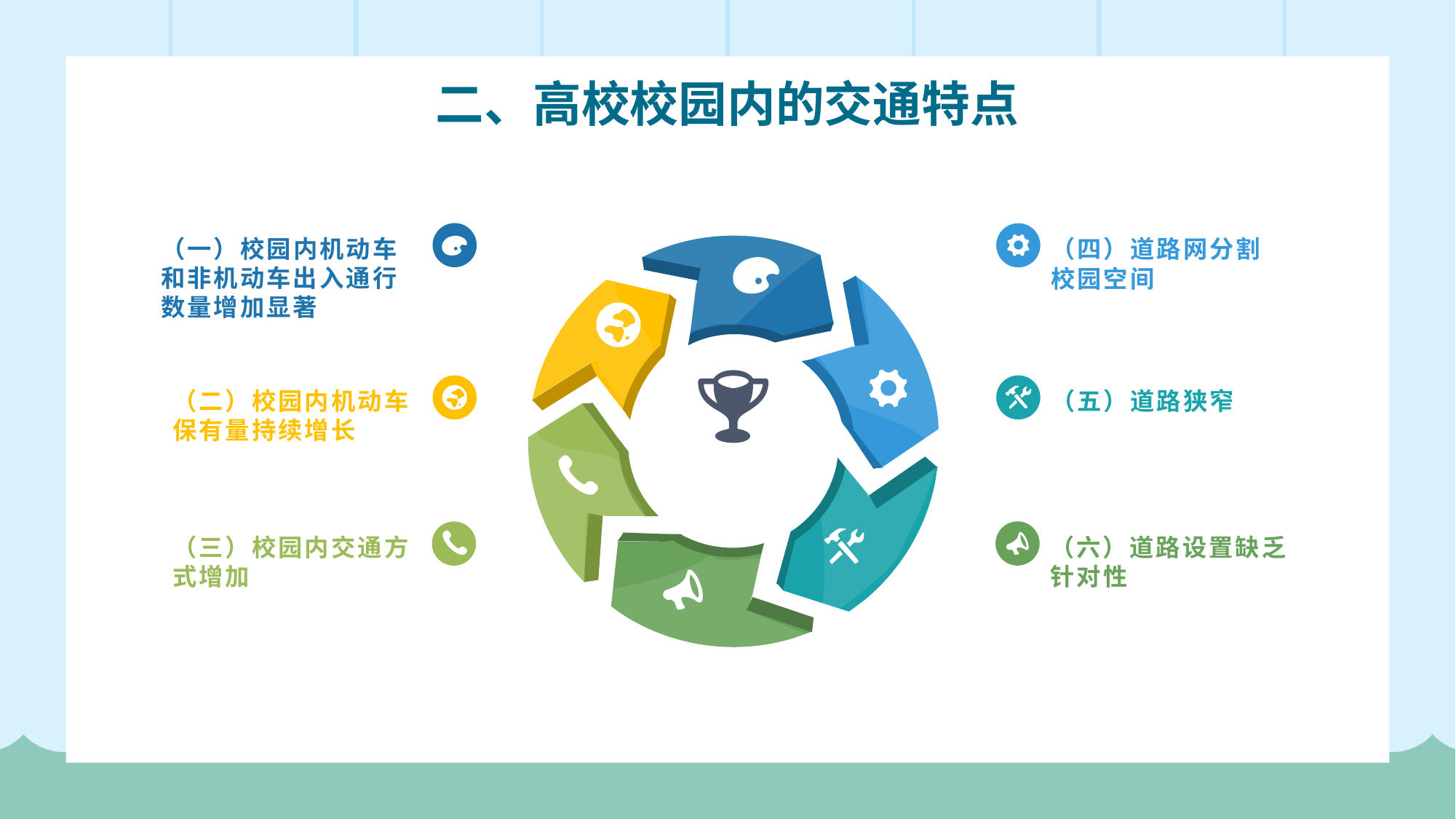

二、高校校园内的交通特点

（一）校园内机动车和非机动车出入通行数量增加显著
（四）道路网分割校园空间

1、自觉遵守交通规则，不在公路上跑闹、玩耍

2、横穿马路要走斑马线、人行道等，不得随意横穿

3、严禁在公路上骑自行车

4、遵守公共秩序，排队等车，车未停稳不得靠近车辆，上下车时不拥挤

（二）校园内机动车保有量持续增长
（五）道路狭窄

（六）道路设置缺乏针对性
（三）校园内交通方式增加